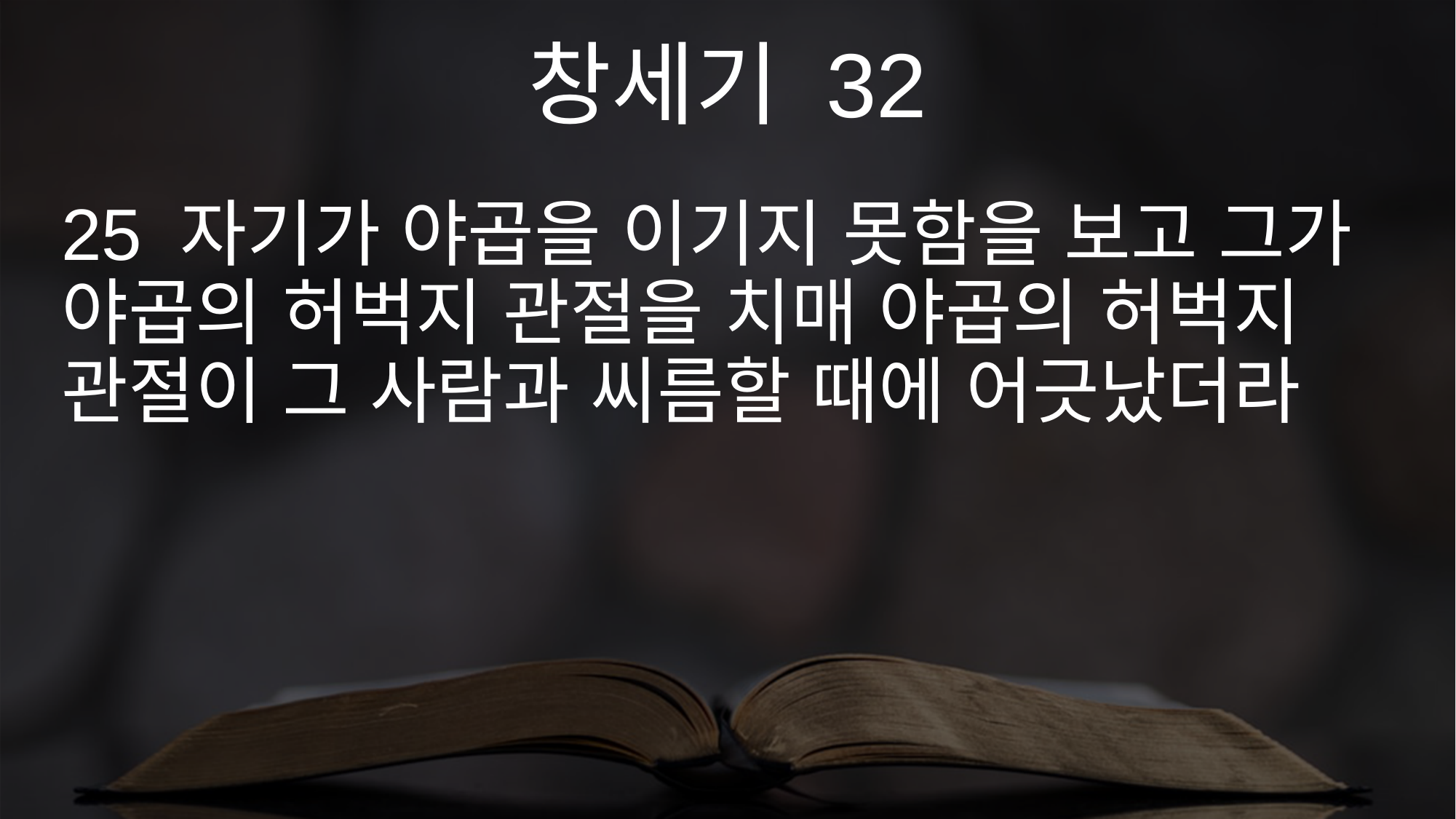

창세기 32
25 자기가 야곱을 이기지 못함을 보고 그가 야곱의 허벅지 관절을 치매 야곱의 허벅지 관절이 그 사람과 씨름할 때에 어긋났더라